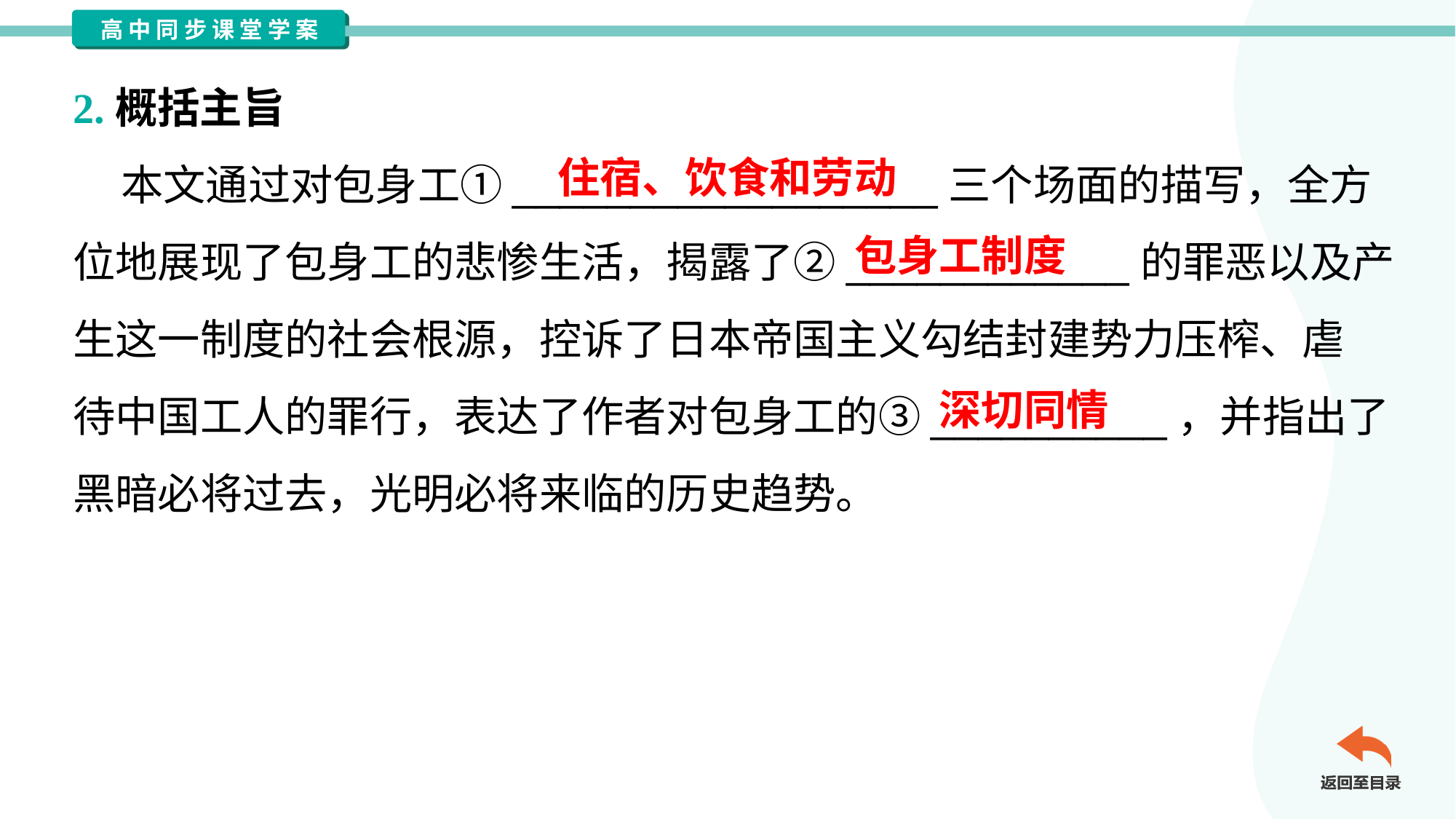

2.概括主旨
住宿、饮食和劳动
    本文通过对包身工①__________________三个场面的描写，全方
位地展现了包身工的悲惨生活，揭露了②____________的罪恶以及产
生这一制度的社会根源，控诉了日本帝国主义勾结封建势力压榨、虐
待中国工人的罪行，表达了作者对包身工的③__________，并指出了
黑暗必将过去，光明必将来临的历史趋势。
包身工制度
深切同情